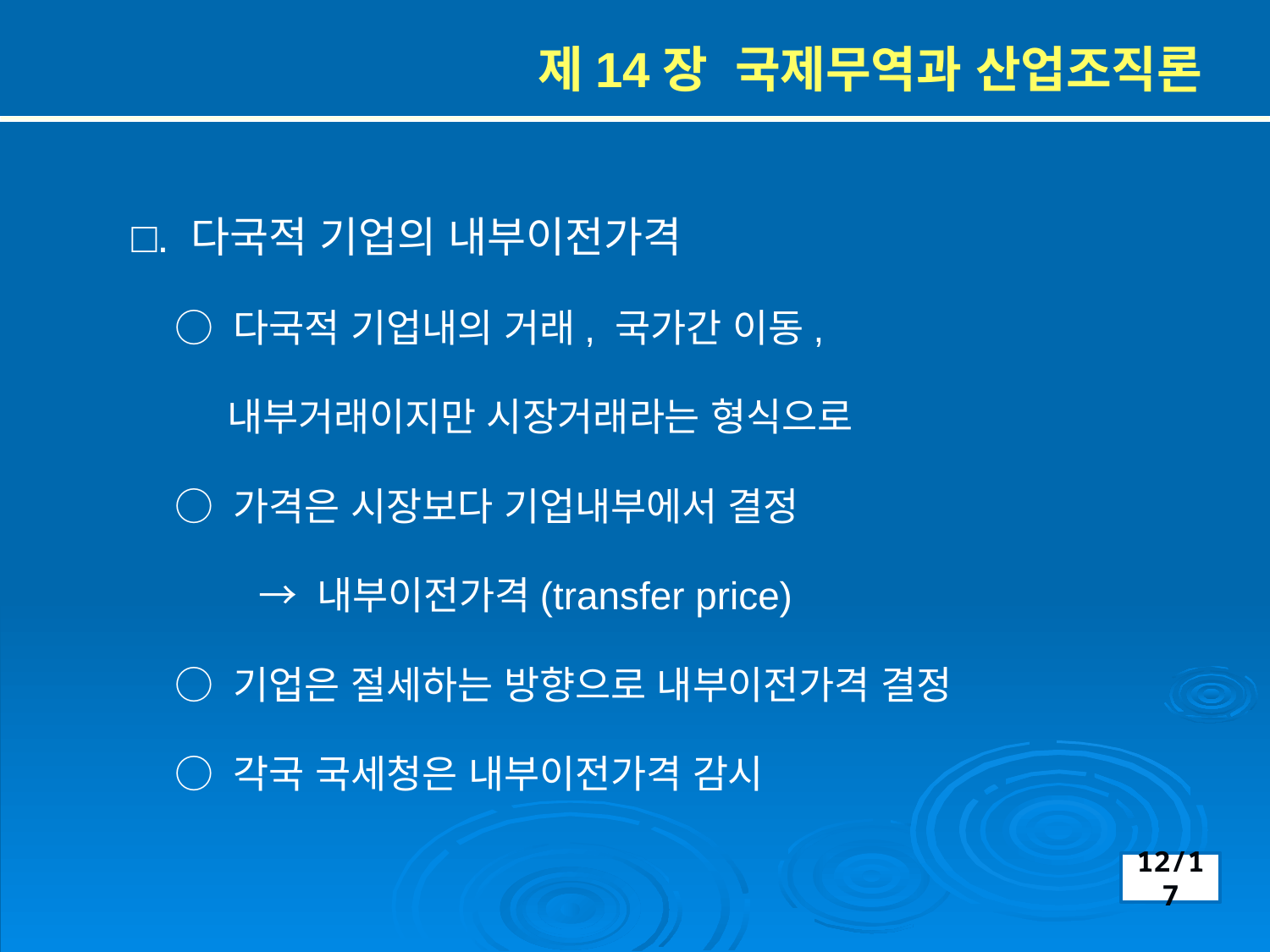

제14장  국제무역과 산업조직론

□. 다국적 기업의 내부이전가격
    ○ 다국적 기업내의 거래, 국가간 이동,
        내부거래이지만 시장거래라는 형식으로
    ○ 가격은 시장보다 기업내부에서 결정
	→ 내부이전가격(transfer price)
    ○ 기업은 절세하는 방향으로 내부이전가격 결정
    ○ 각국 국세청은 내부이전가격 감시
12/17